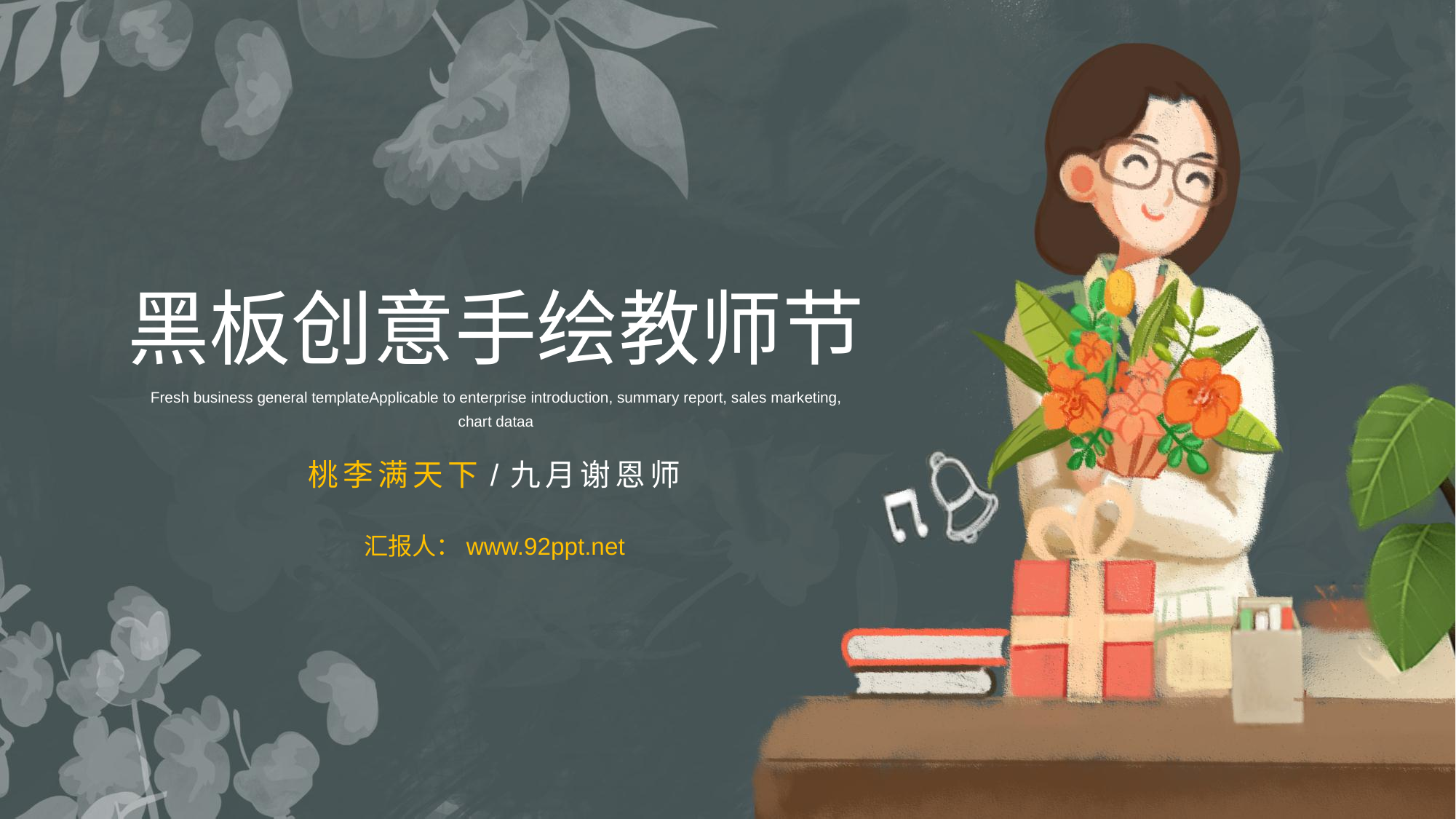

黑板创意手绘教师节

Fresh business general templateApplicable to enterprise introduction, summary report, sales marketing, chart dataa
桃李满天下/九月谢恩师
汇报人：www.92ppt.net